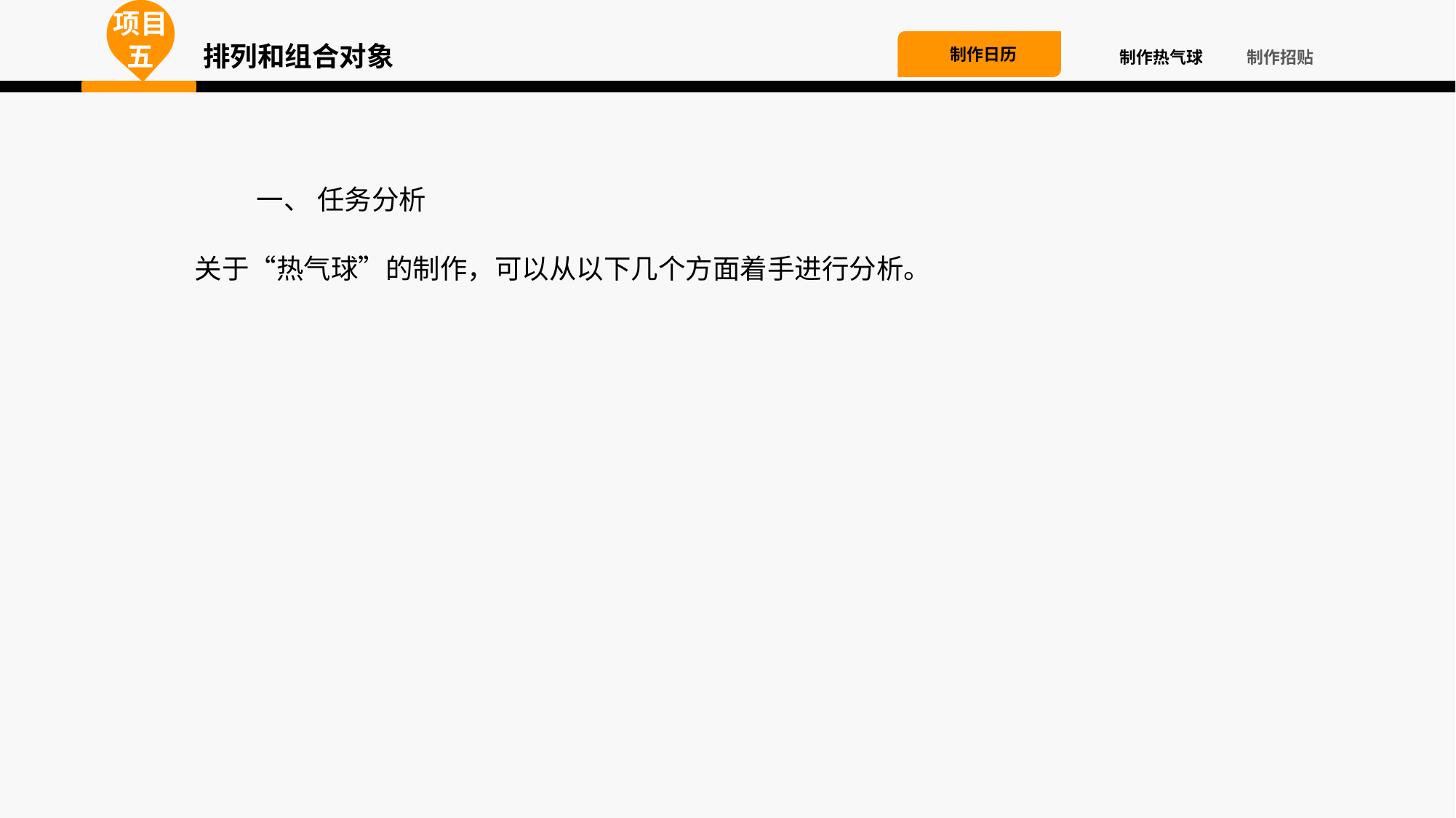

项目五

排列和组合对象
制作日历

制作热气球
制作招贴
         一、 任务分析
关于“热气球”的制作，可以从以下几个方面着手进行分析。